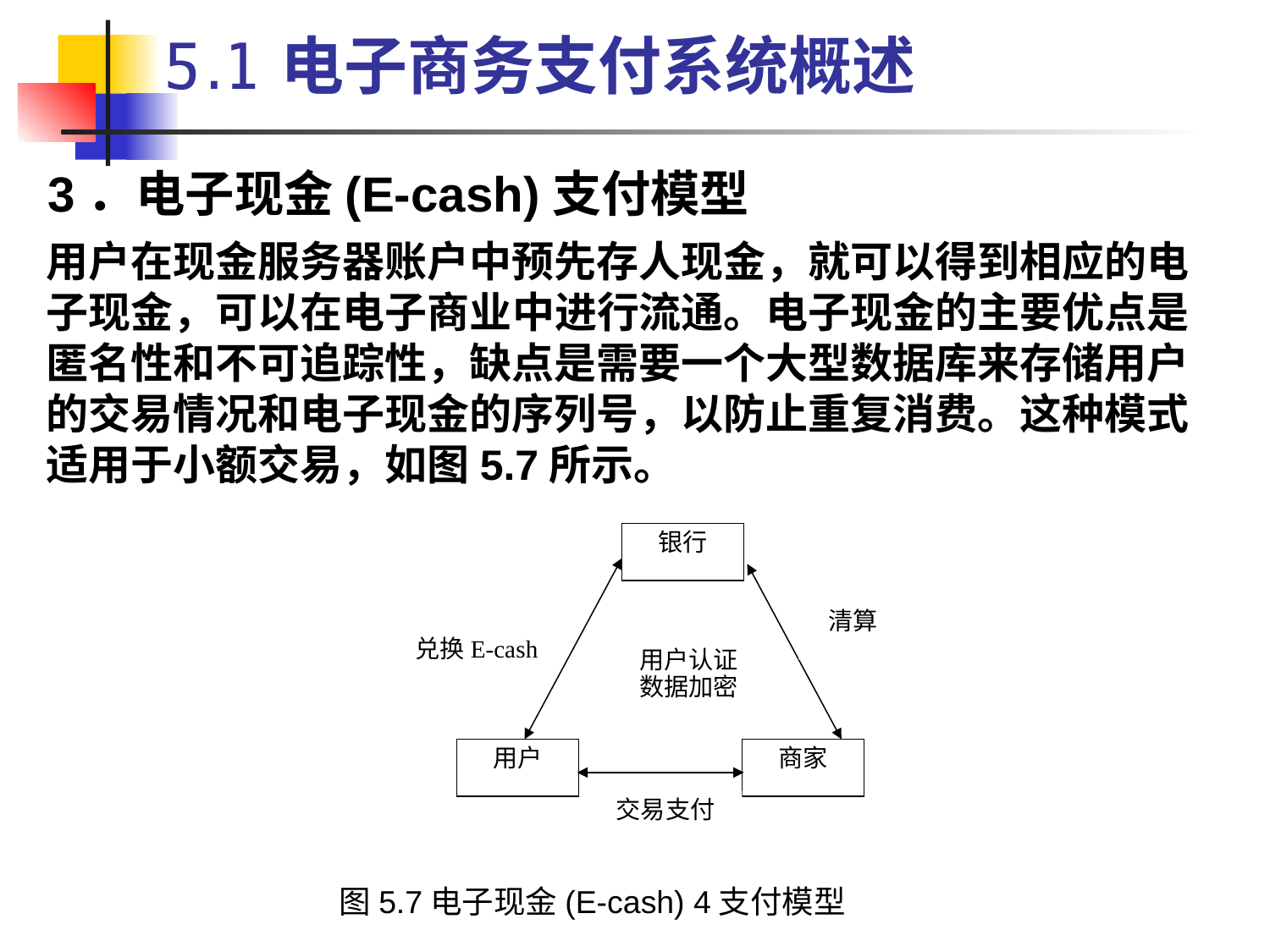

5.1电子商务支付系统概述
3．电子现金(E-cash)支付模型
用户在现金服务器账户中预先存人现金，就可以得到相应的电子现金，可以在电子商业中进行流通。电子现金的主要优点是匿名性和不可追踪性，缺点是需要一个大型数据库来存储用户的交易情况和电子现金的序列号，以防止重复消费。这种模式适用于小额交易，如图5.7所示。
银行
清算
兑换E-cash
用户认证
数据加密
用户
商家
交易支付
图5.7电子现金(E-cash) 4支付模型